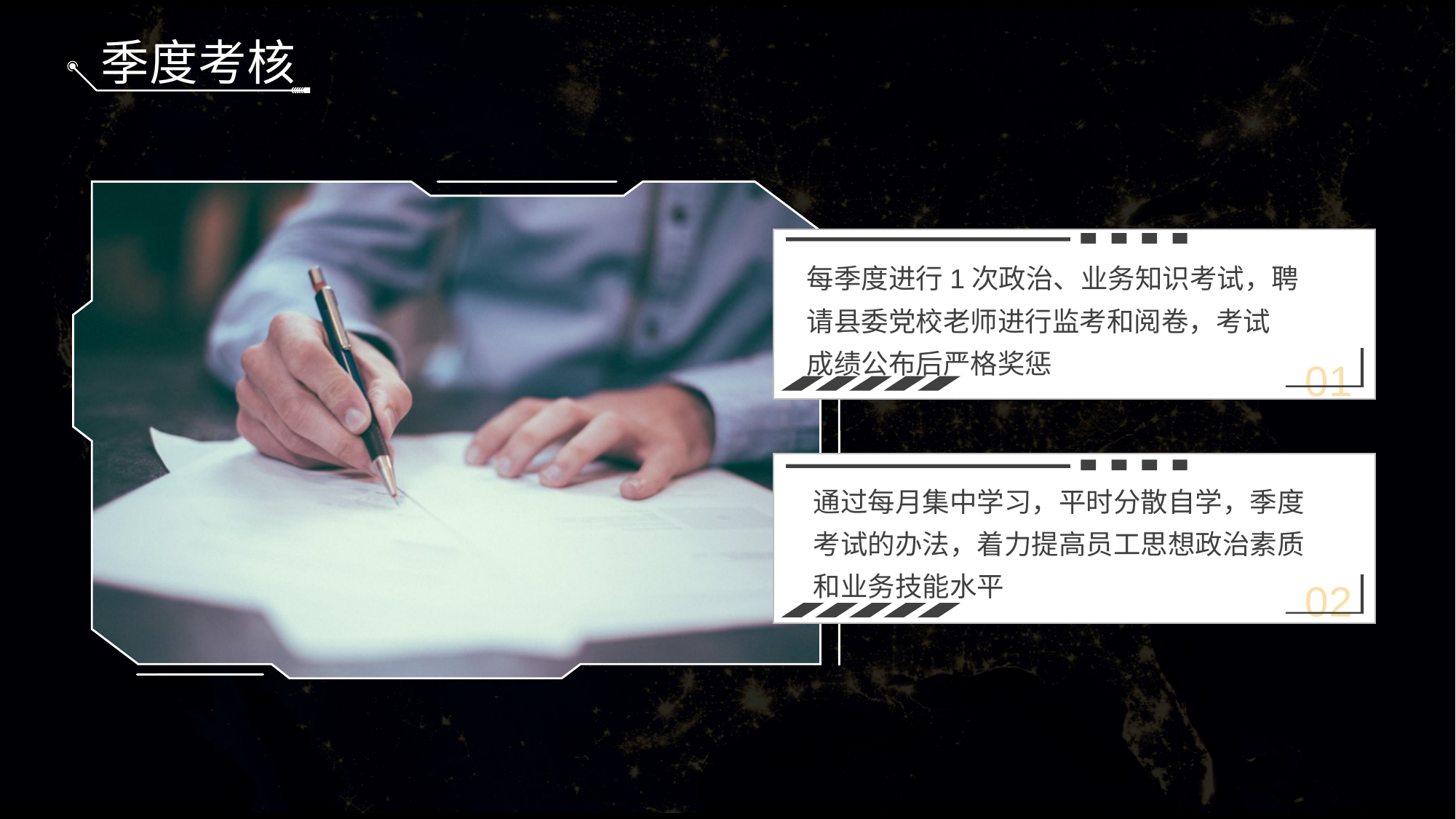

季度考核

每季度进行1次政治、业务知识考试，聘
请县委党校老师进行监考和阅卷，考试
成绩公布后严格奖惩
01

通过每月集中学习，平时分散自学，季度
考试的办法，着力提高员工思想政治素质
和业务技能水平
02